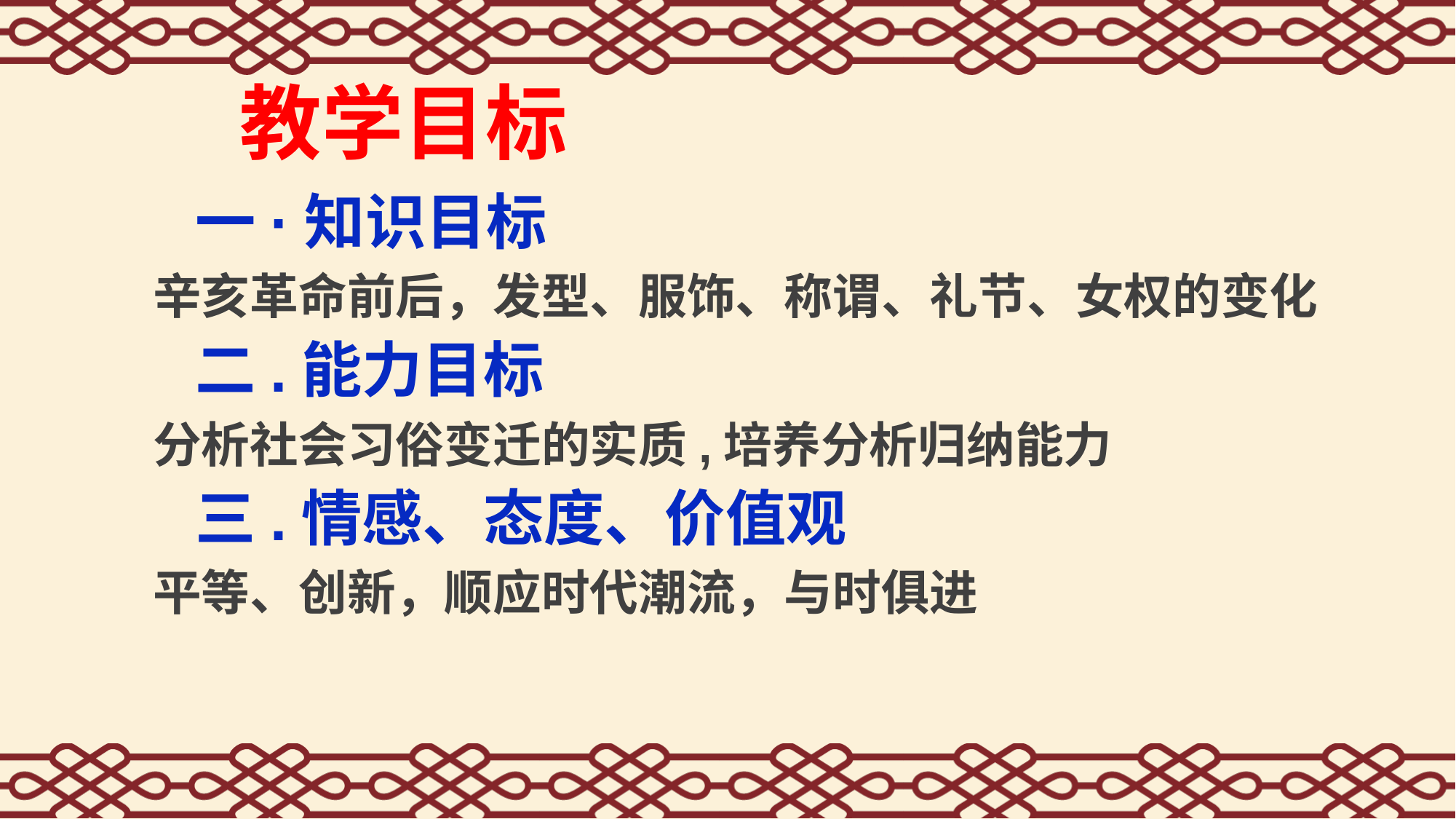

# 教学目标
  一·知识目标
辛亥革命前后，发型、服饰、称谓、礼节、女权的变化
  二.能力目标
分析社会习俗变迁的实质,培养分析归纳能力
  三.情感、态度、价值观
平等、创新，顺应时代潮流，与时俱进